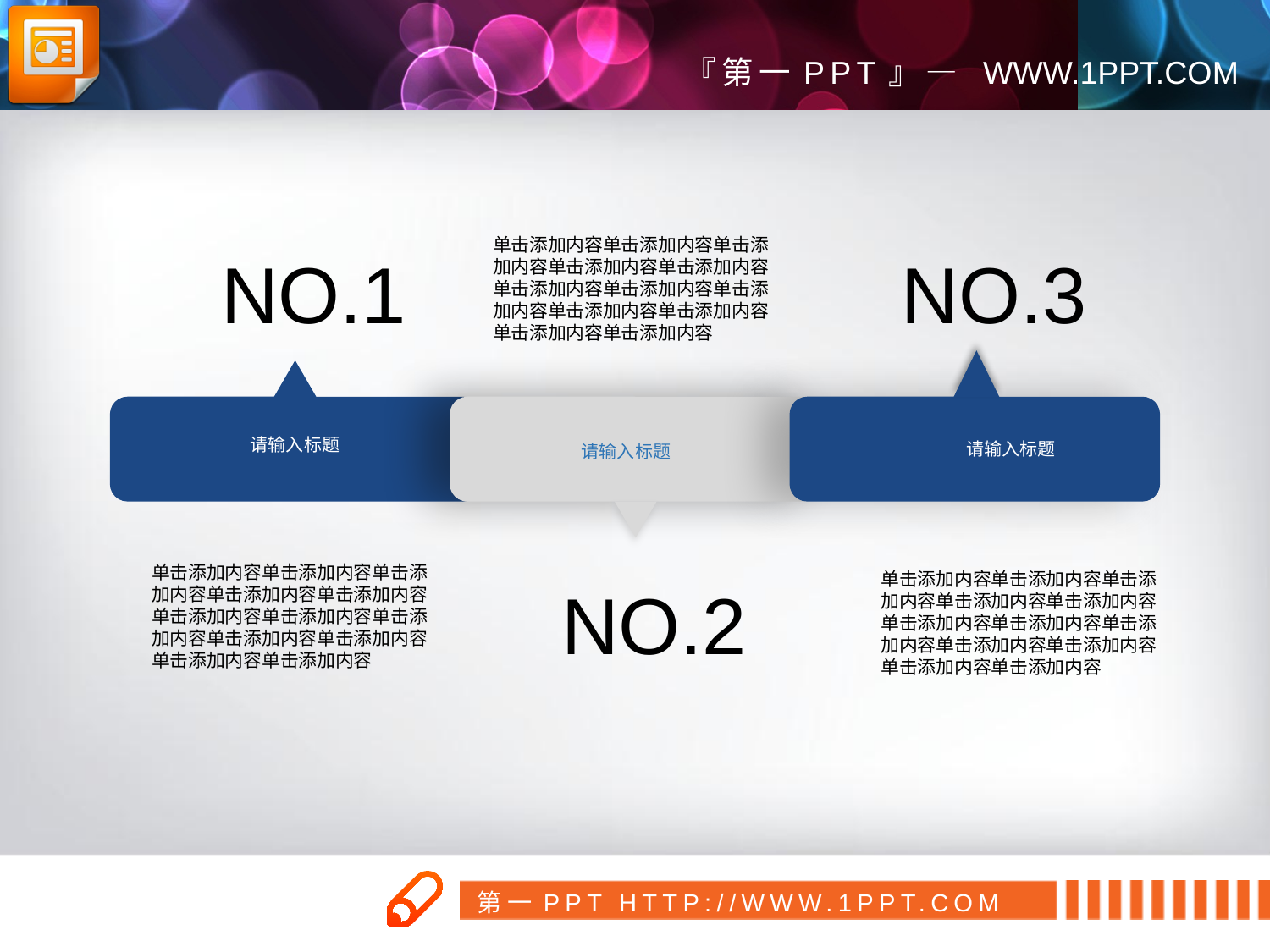

单击添加内容单击添加内容单击添加内容单击添加内容单击添加内容单击添加内容单击添加内容单击添加内容单击添加内容单击添加内容单击添加内容单击添加内容
NO.3
NO.1

请输入标题
请输入标题
请输入标题

单击添加内容单击添加内容单击添加内容单击添加内容单击添加内容单击添加内容单击添加内容单击添加内容单击添加内容单击添加内容单击添加内容单击添加内容
单击添加内容单击添加内容单击添加内容单击添加内容单击添加内容单击添加内容单击添加内容单击添加内容单击添加内容单击添加内容单击添加内容单击添加内容
NO.2